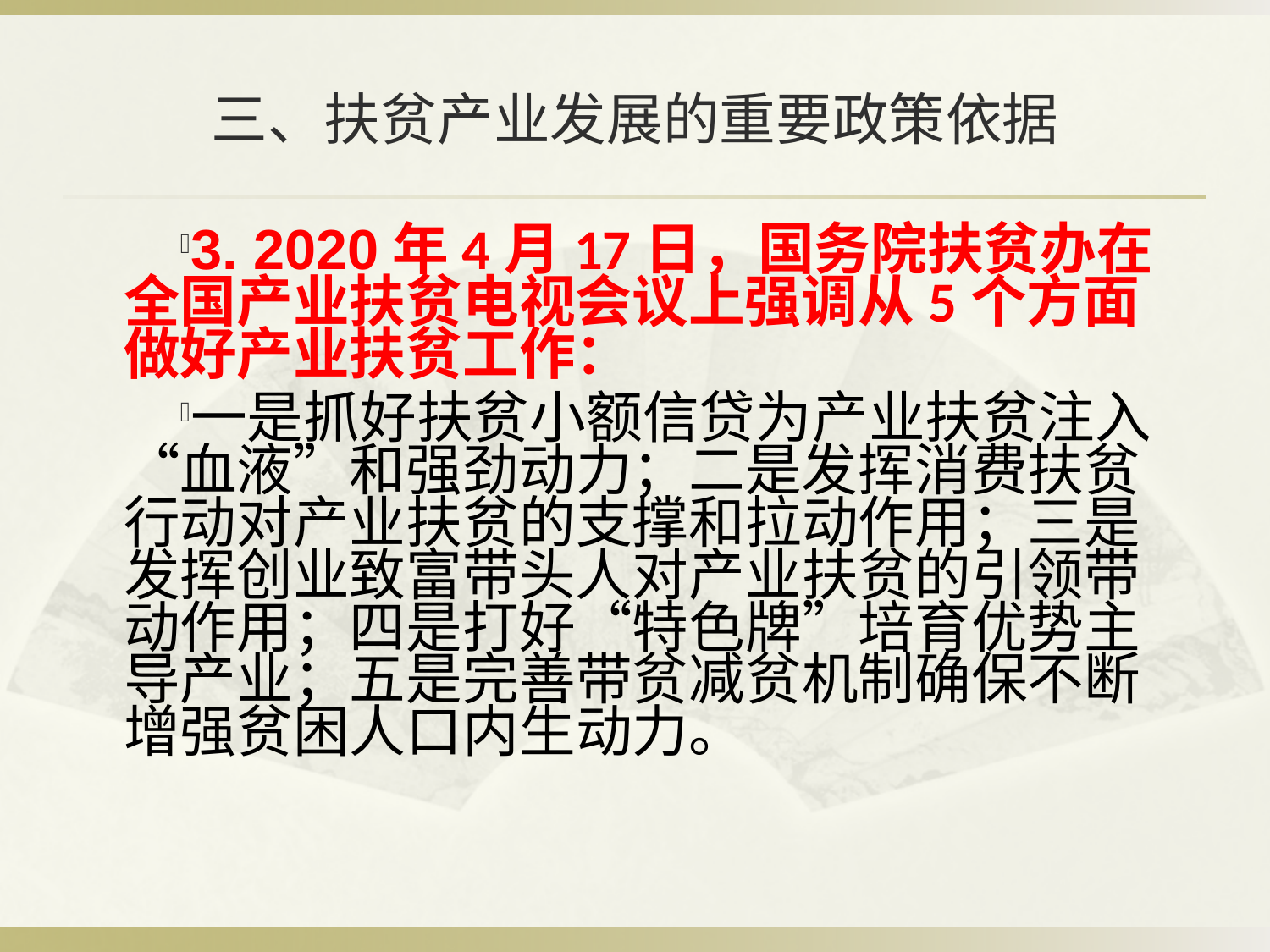

# 三、扶贫产业发展的重要政策依据
3. 2020年4月17日，国务院扶贫办在全国产业扶贫电视会议上强调从5个方面做好产业扶贫工作：
一是抓好扶贫小额信贷为产业扶贫注入“血液”和强劲动力；二是发挥消费扶贫行动对产业扶贫的支撑和拉动作用；三是发挥创业致富带头人对产业扶贫的引领带动作用；四是打好“特色牌”培育优势主导产业；五是完善带贫减贫机制确保不断增强贫困人口内生动力。